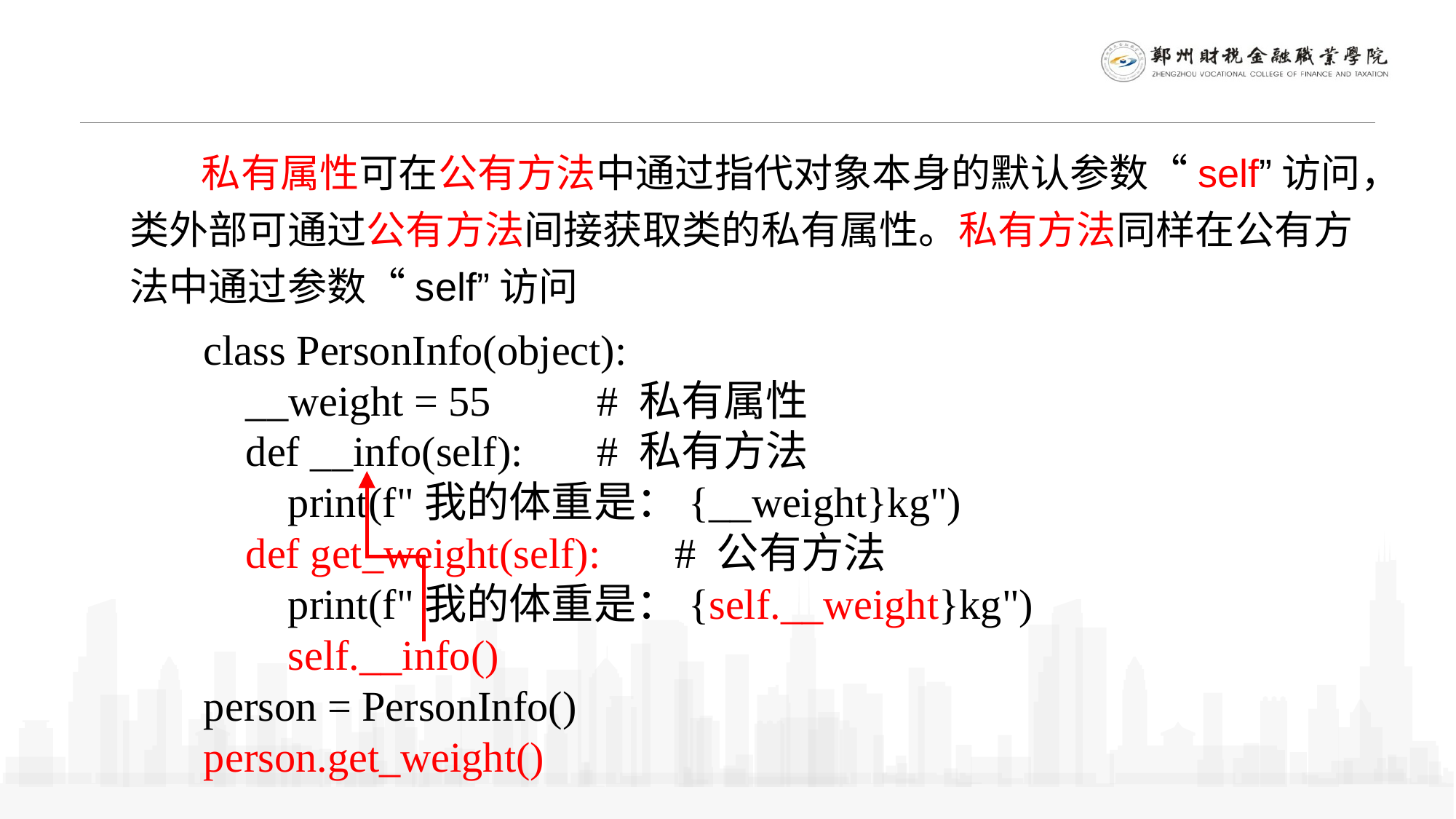

私有属性可在公有方法中通过指代对象本身的默认参数“self”访问，类外部可通过公有方法间接获取类的私有属性。私有方法同样在公有方法中通过参数“self”访问
class PersonInfo(object):
    __weight = 55          # 私有属性
    def __info(self):       # 私有方法
        print(f"我的体重是：{__weight}kg")
    def get_weight(self):       # 公有方法
        print(f"我的体重是：{self.__weight}kg")
        self.__info()
person = PersonInfo()
person.get_weight()